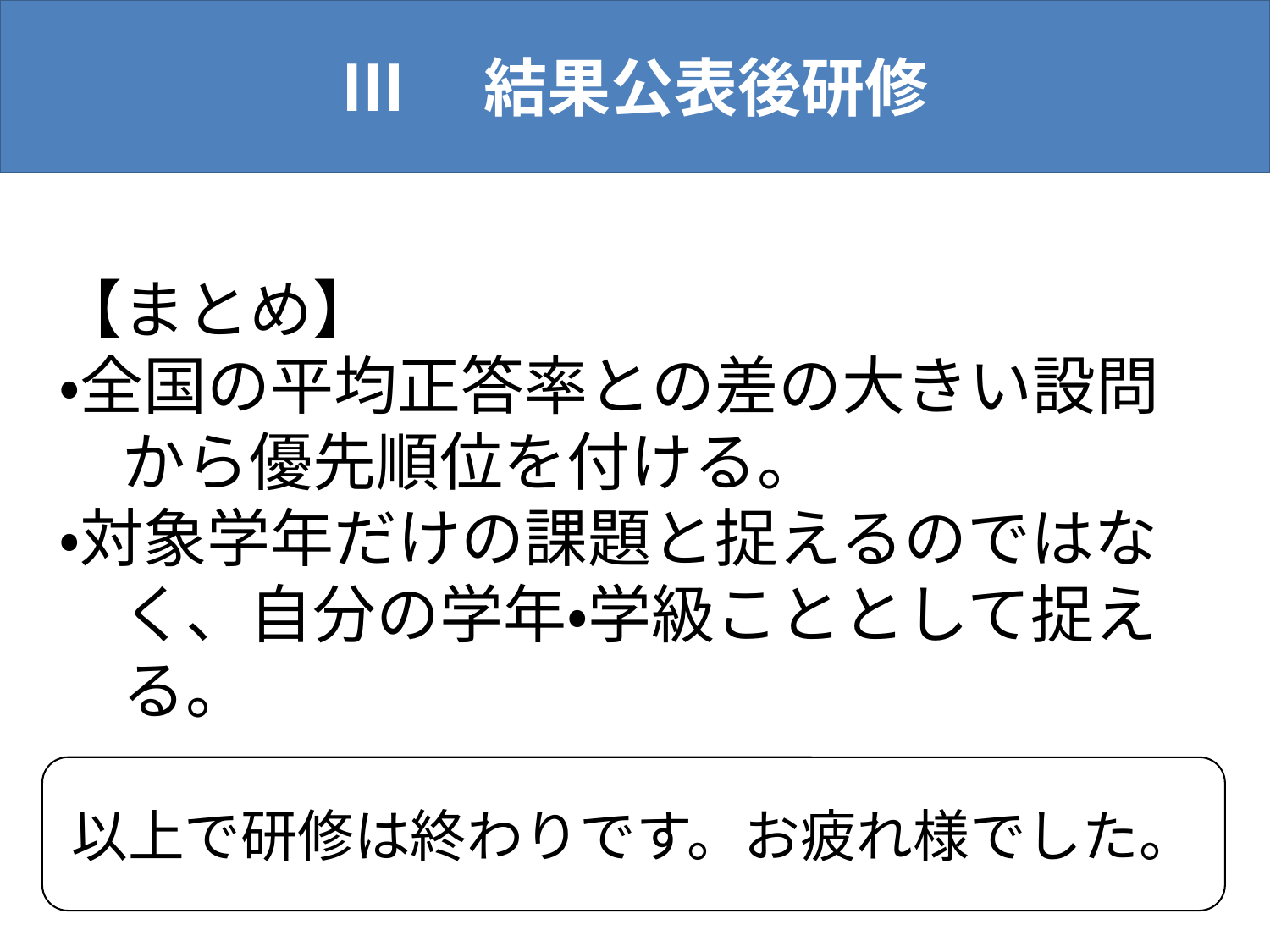

Ⅲ　結果公表後研修
【まとめ】
・全国の平均正答率との差の大きい設問
　から優先順位を付ける。
・対象学年だけの課題と捉えるのではな
　く、自分の学年・学級こととして捉え
　る。
以上で研修は終わりです。お疲れ様でした。